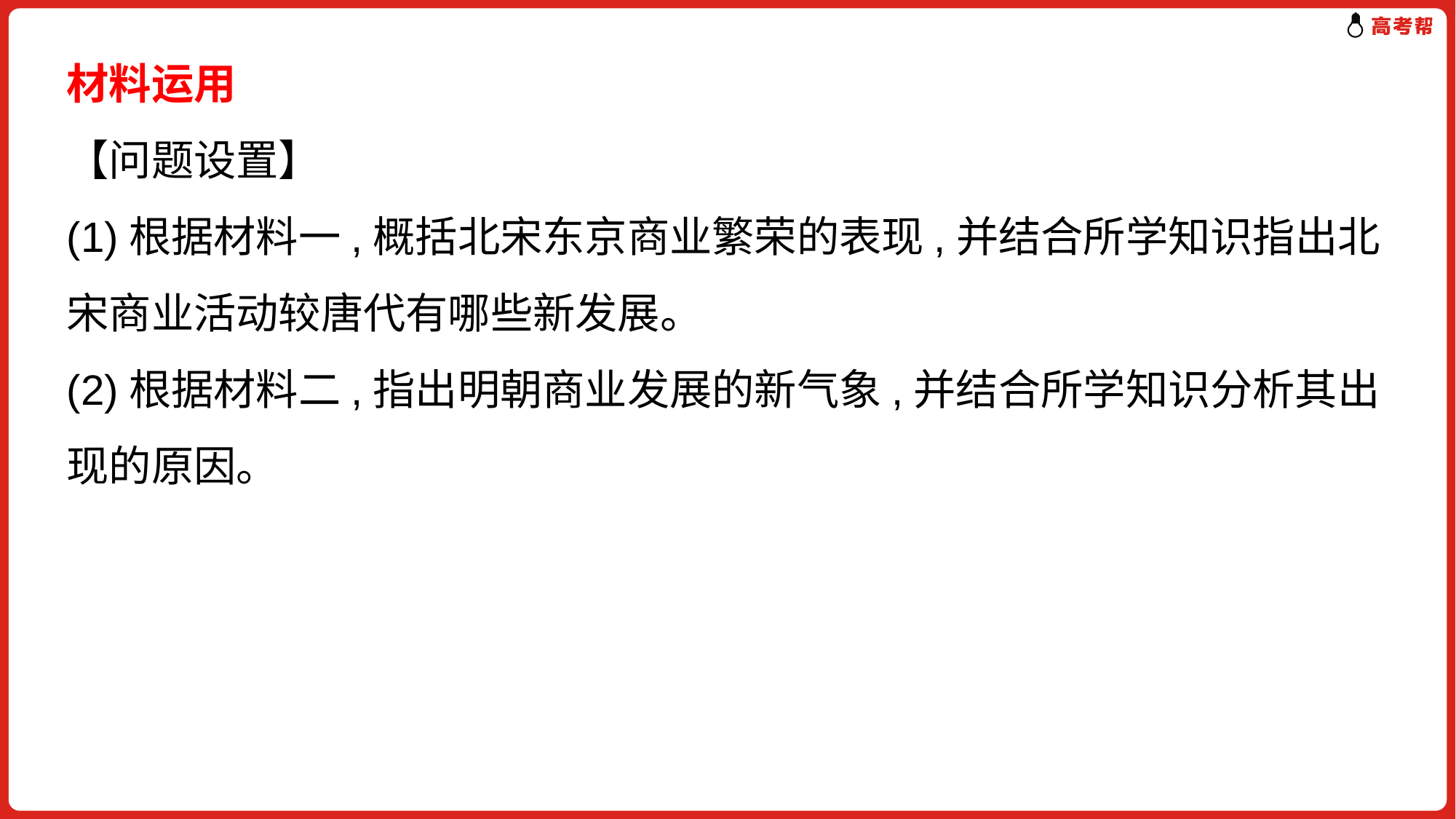

材料运用
【问题设置】
(1)根据材料一,概括北宋东京商业繁荣的表现,并结合所学知识指出北宋商业活动较唐代有哪些新发展。
(2)根据材料二,指出明朝商业发展的新气象,并结合所学知识分析其出现的原因。